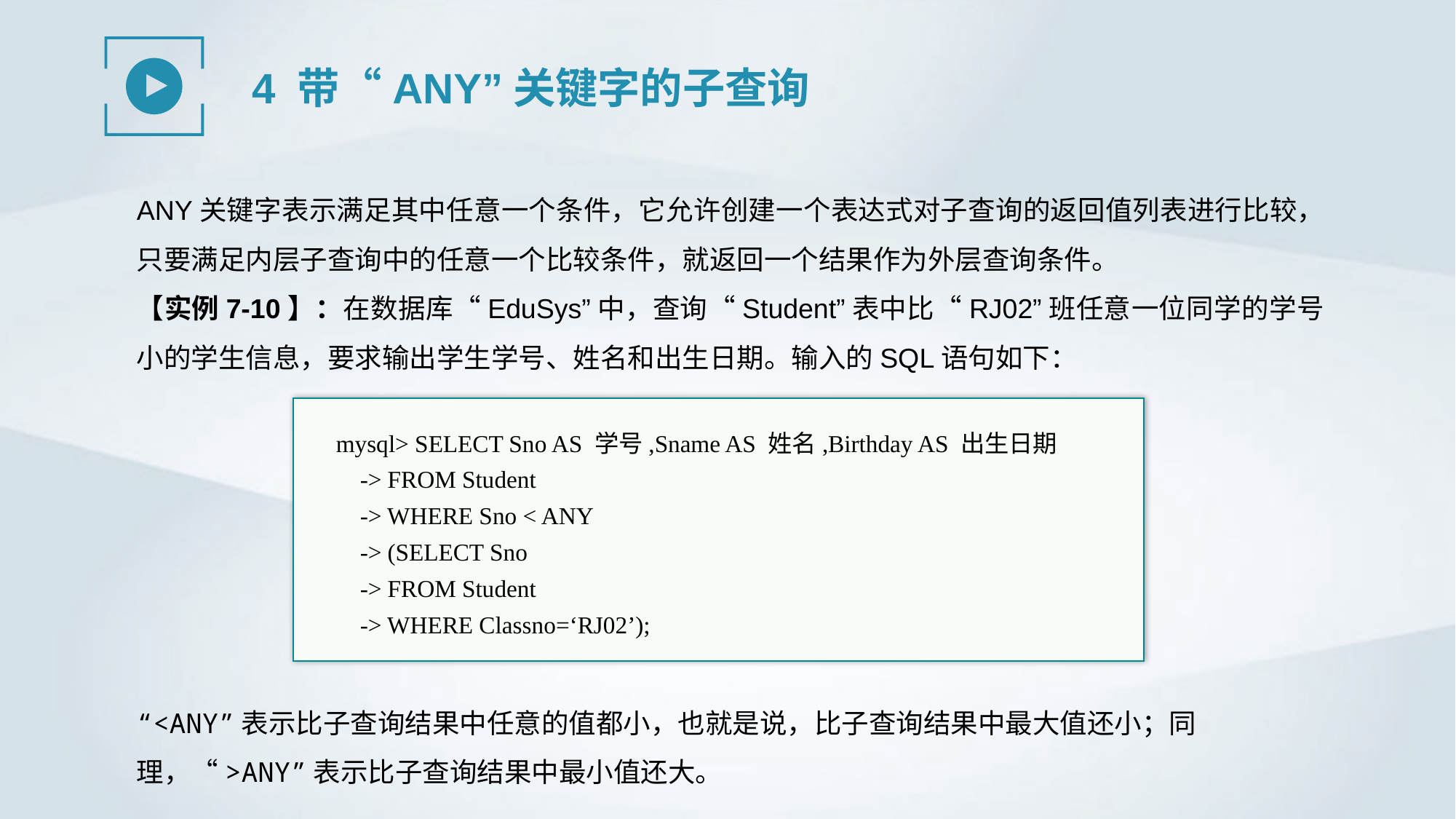

4 带“ANY”关键字的子查询
ANY关键字表示满足其中任意一个条件，它允许创建一个表达式对子查询的返回值列表进行比较，只要满足内层子查询中的任意一个比较条件，就返回一个结果作为外层查询条件。
【实例7-10】：在数据库“EduSys”中，查询“Student”表中比“RJ02”班任意一位同学的学号小的学生信息，要求输出学生学号、姓名和出生日期。输入的SQL语句如下：
mysql> SELECT Sno AS 学号,Sname AS 姓名,Birthday AS 出生日期
    -> FROM Student
    -> WHERE Sno < ANY
    -> (SELECT Sno
    -> FROM Student
    -> WHERE Classno=‘RJ02’);
“<ANY”表示比子查询结果中任意的值都小，也就是说，比子查询结果中最大值还小；同理，“>ANY”表示比子查询结果中最小值还大。